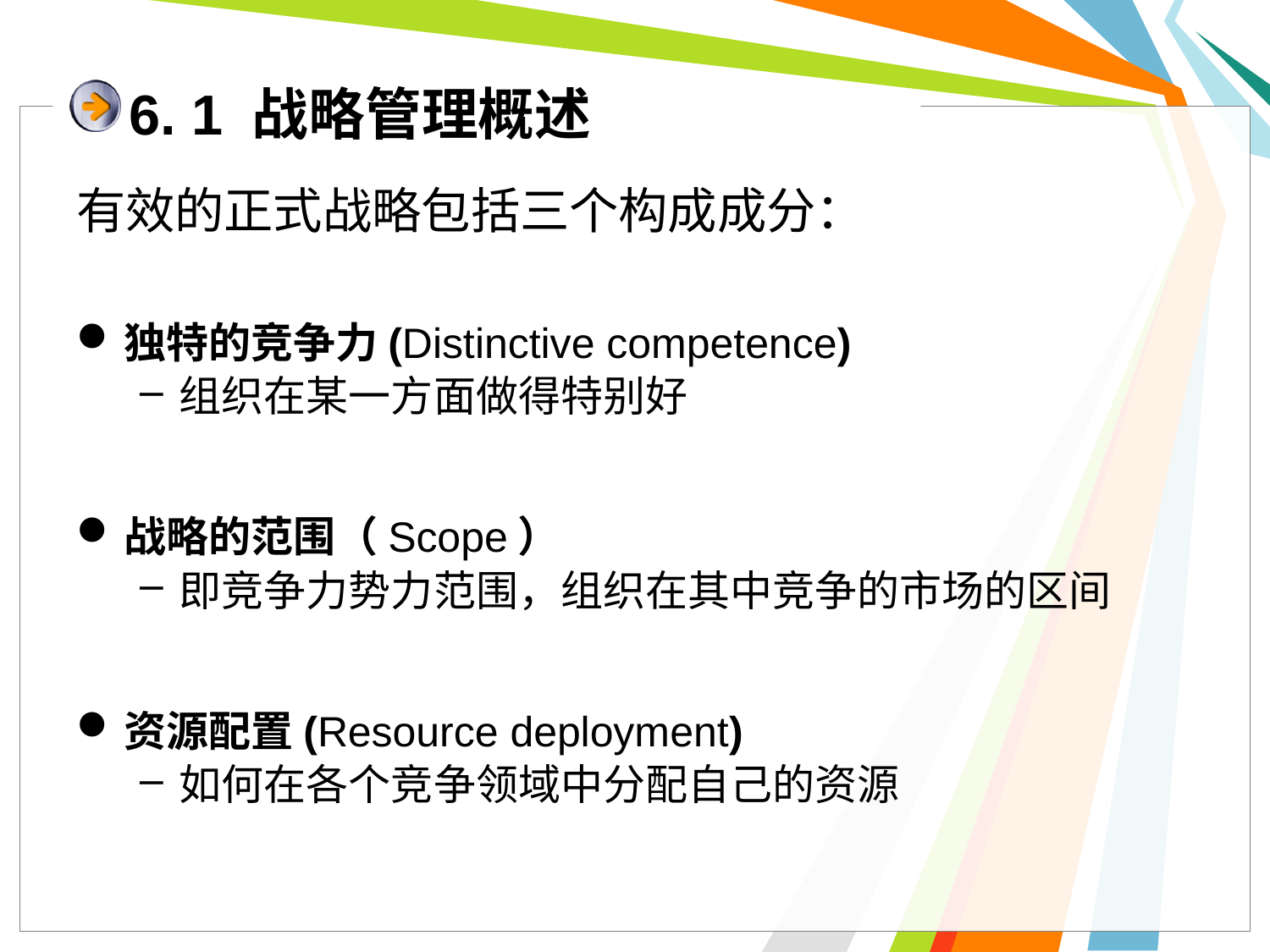

6. 1 战略管理概述
有效的正式战略包括三个构成成分：

独特的竞争力(Distinctive competence)
组织在某一方面做得特别好

战略的范围（Scope）
即竞争力势力范围，组织在其中竞争的市场的区间

资源配置(Resource deployment)
如何在各个竞争领域中分配自己的资源